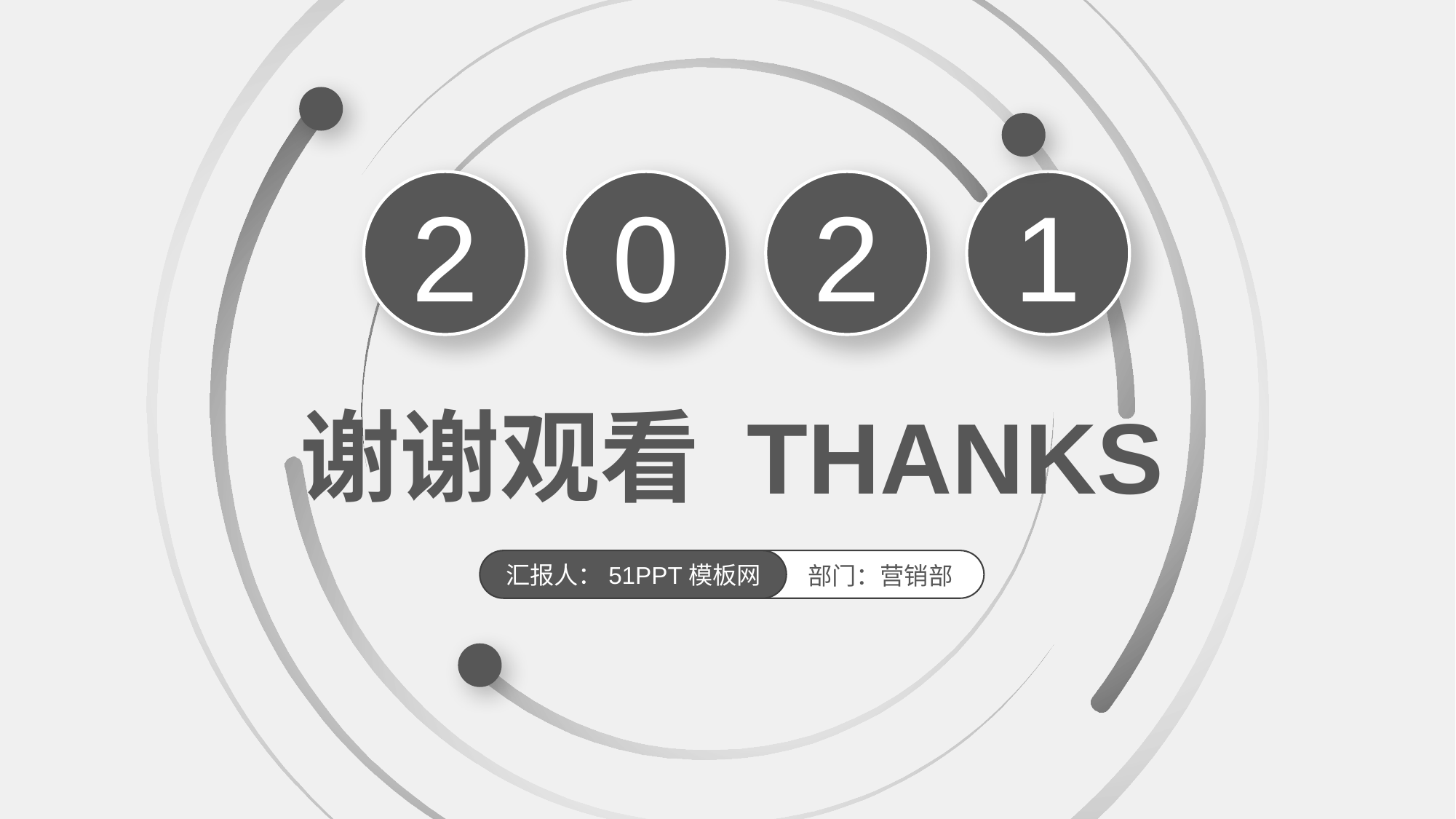

2
0
2
1
谢谢观看 THANKS

汇报人：51PPT模板网
部门：营销部